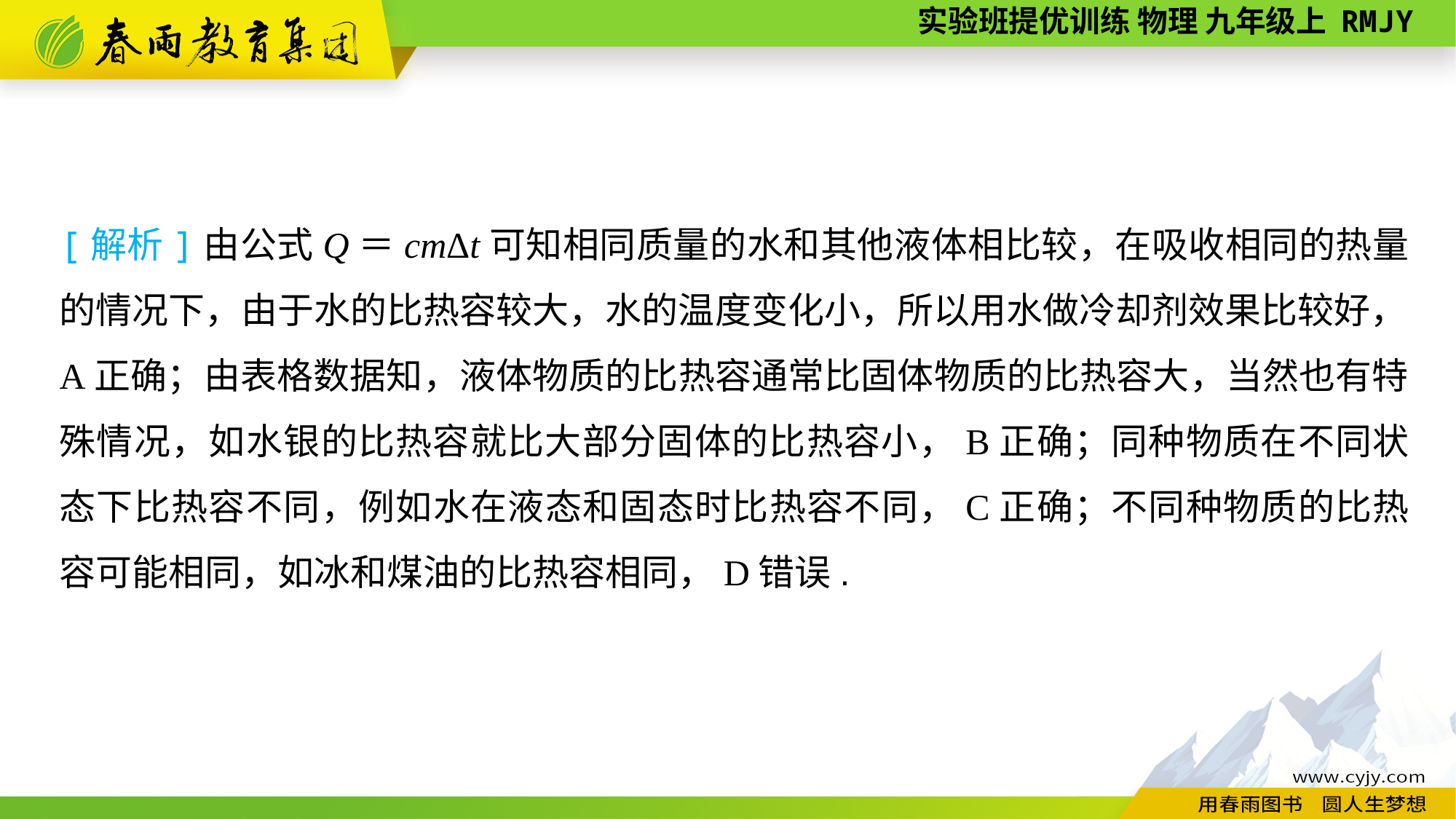

[解析]由公式Q＝cmΔt可知相同质量的水和其他液体相比较，在吸收相同的热量的情况下，由于水的比热容较大，水的温度变化小，所以用水做冷却剂效果比较好，A正确；由表格数据知，液体物质的比热容通常比固体物质的比热容大，当然也有特殊情况，如水银的比热容就比大部分固体的比热容小，B正确；同种物质在不同状态下比热容不同，例如水在液态和固态时比热容不同，C正确；不同种物质的比热容可能相同，如冰和煤油的比热容相同，D错误.